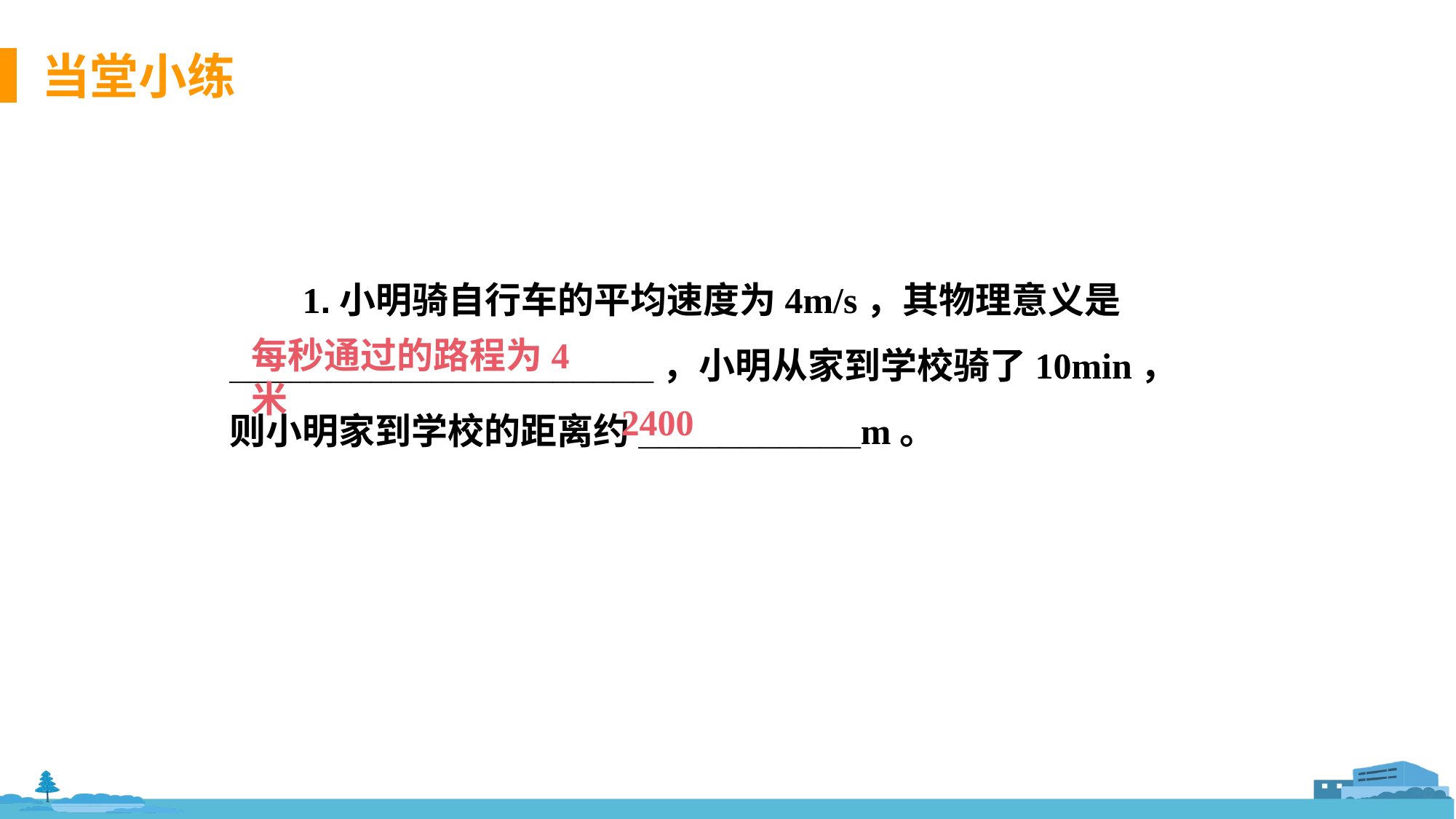

1.小明骑自行车的平均速度为4m/s，其物理意义是_____________________，小明从家到学校骑了10min，则小明家到学校的距离约___________m。
每秒通过的路程为4米
2400